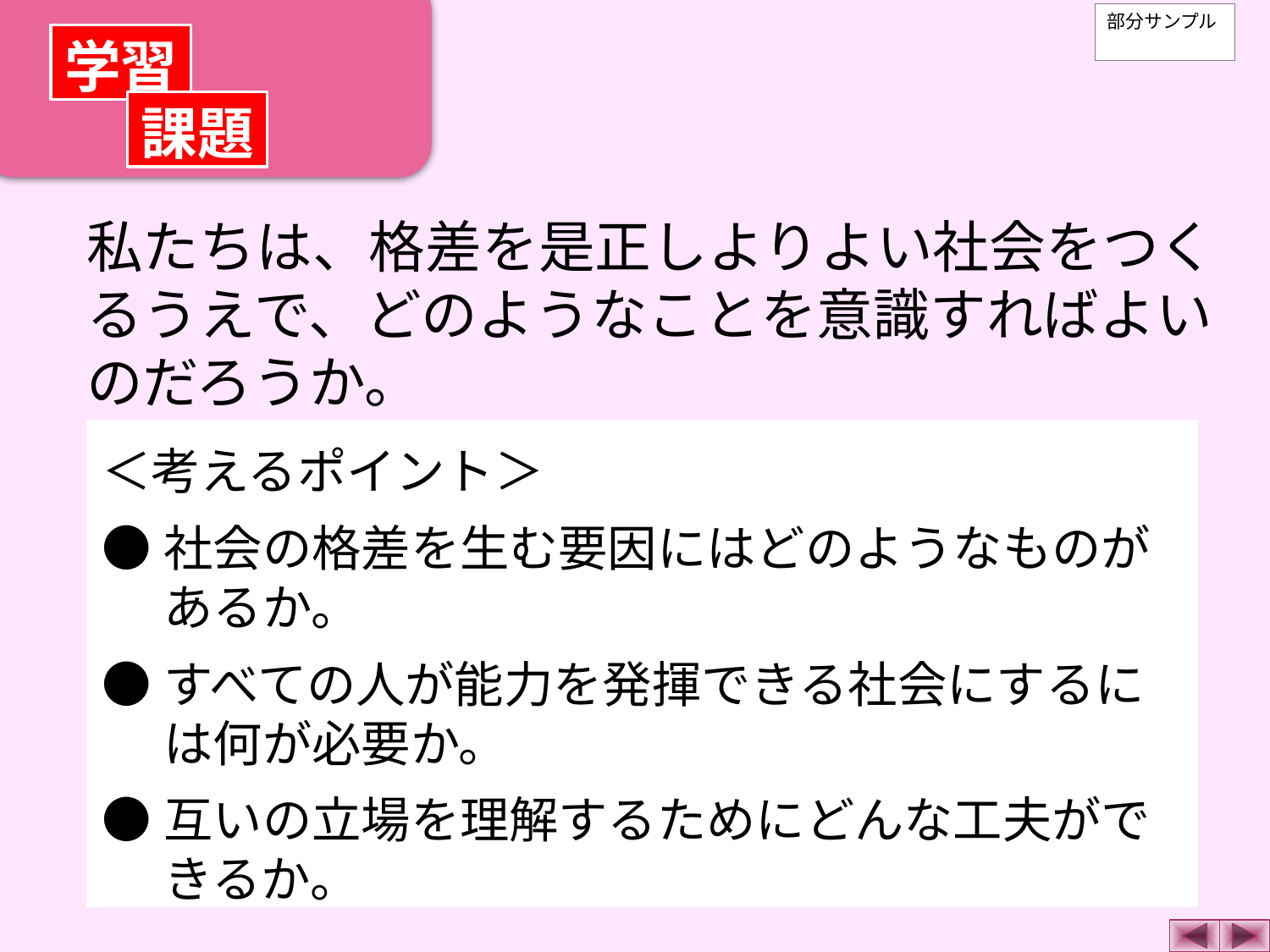

部分サンプル
学習
課題
私たちは、格差を是正しよりよい社会をつくるうえで、どのようなことを意識すればよいのだろうか。
＜考えるポイント＞
●	社会の格差を生む要因にはどのようなものがあるか。
●	すべての人が能力を発揮できる社会にするには何が必要か。
●	互いの立場を理解するためにどんな工夫ができるか。